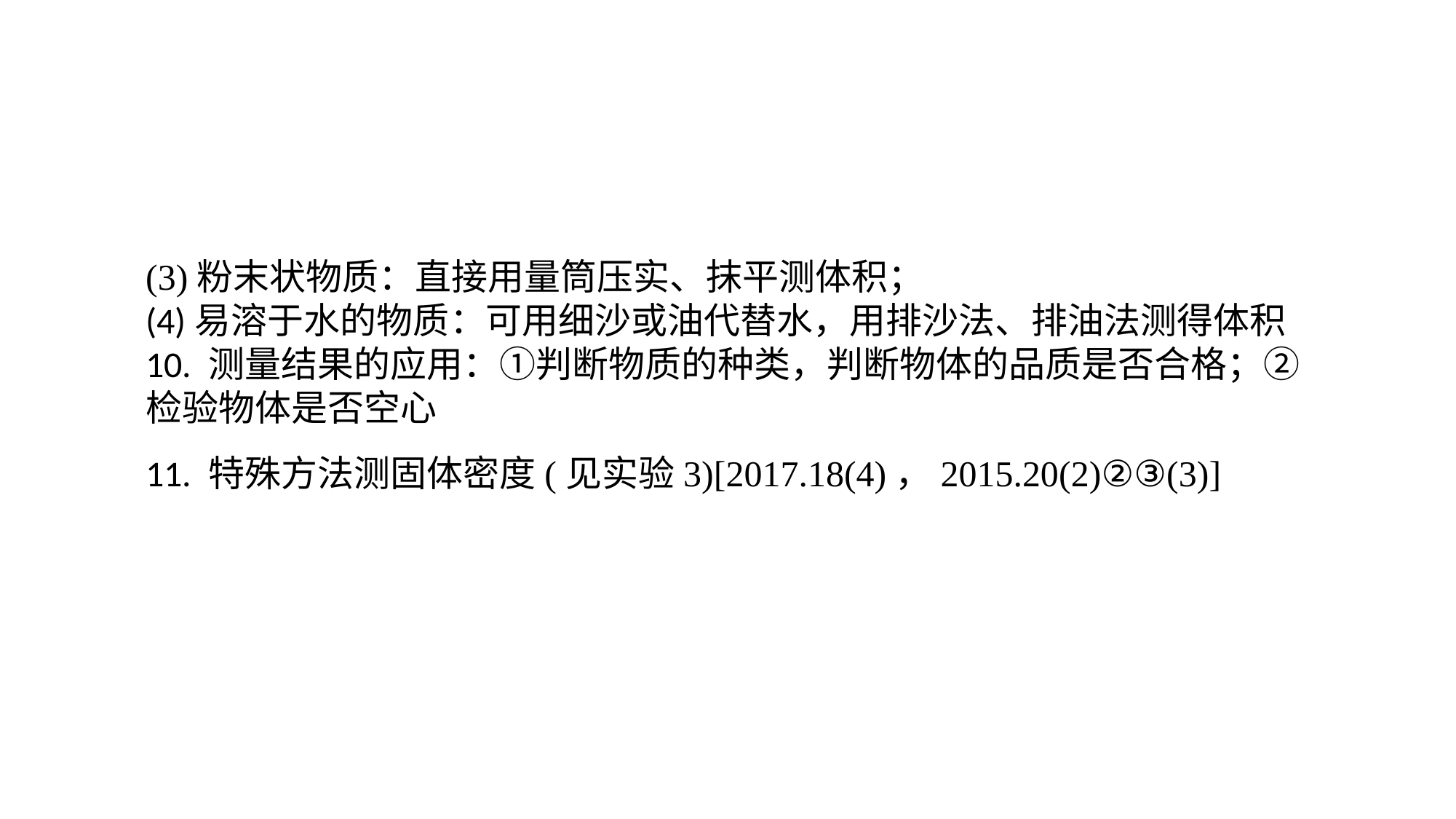

(3)粉末状物质：直接用量筒压实、抹平测体积；(4)易溶于水的物质：可用细沙或油代替水，用排沙法、排油法测得体积10. 测量结果的应用：①判断物质的种类，判断物体的品质是否合格；②检验物体是否空心11. 特殊方法测固体密度(见实验3)[2017.18(4)，2015.20(2)②③(3)]